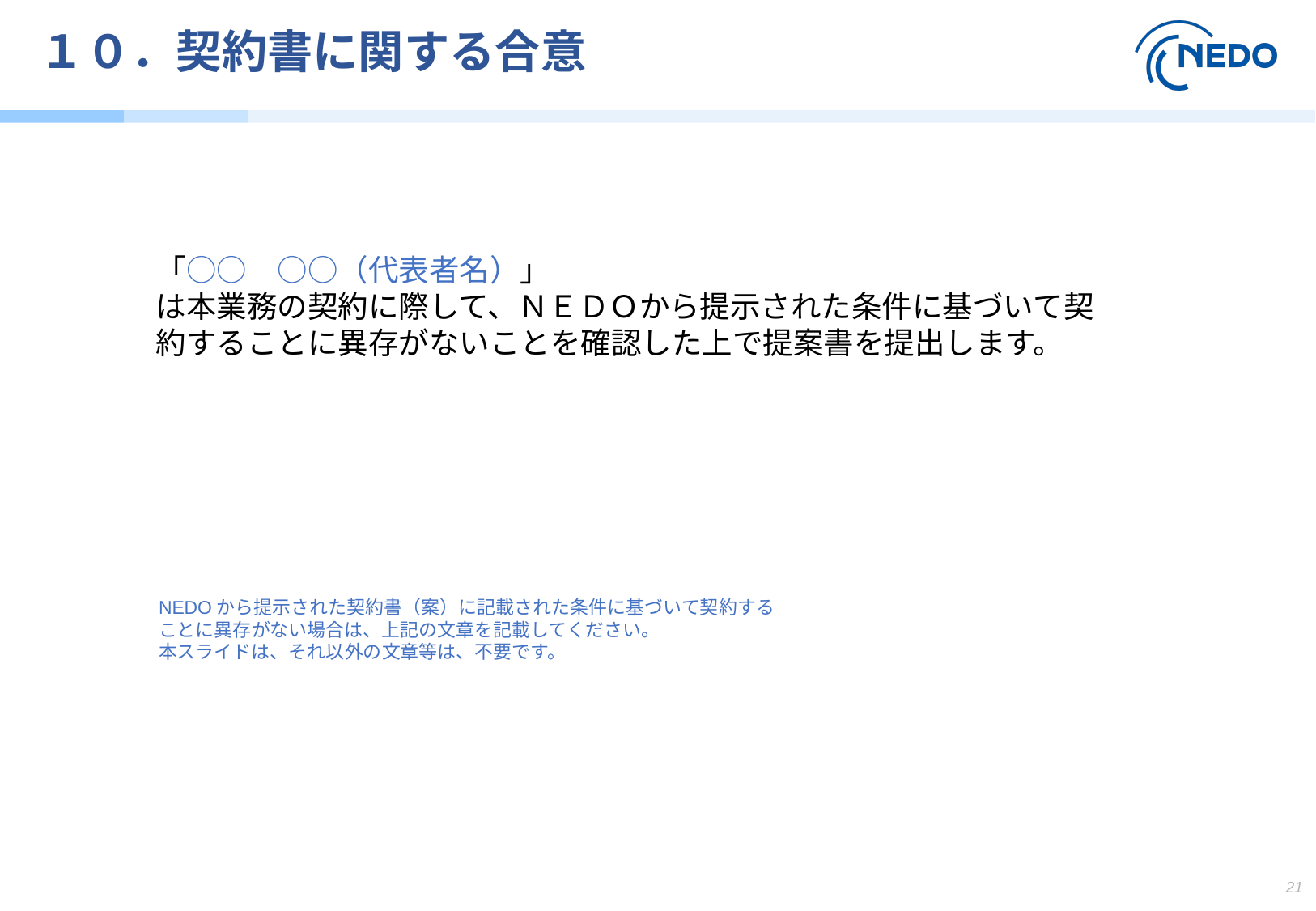

# １０．契約書に関する合意
「○○　○○（代表者名）」
は本業務の契約に際して、ＮＥＤＯから提示された条件に基づいて契約することに異存がないことを確認した上で提案書を提出します。
NEDOから提示された契約書（案）に記載された条件に基づいて契約することに異存がない場合は、上記の文章を記載してください。
本スライドは、それ以外の文章等は、不要です。
21